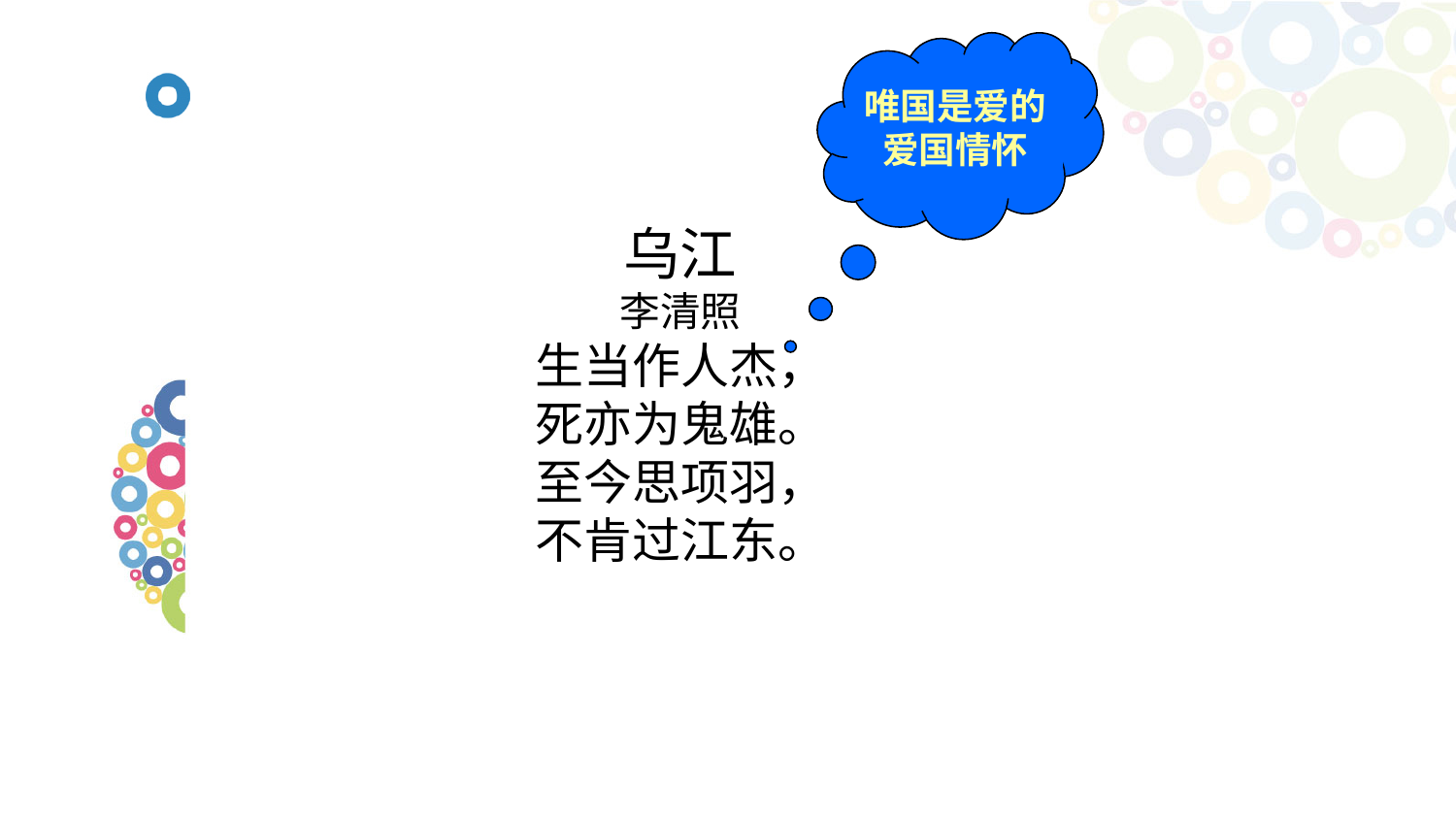

唯国是爱的爱国情怀
乌江
李清照
生当作人杰，
死亦为鬼雄。
至今思项羽，
不肯过江东。